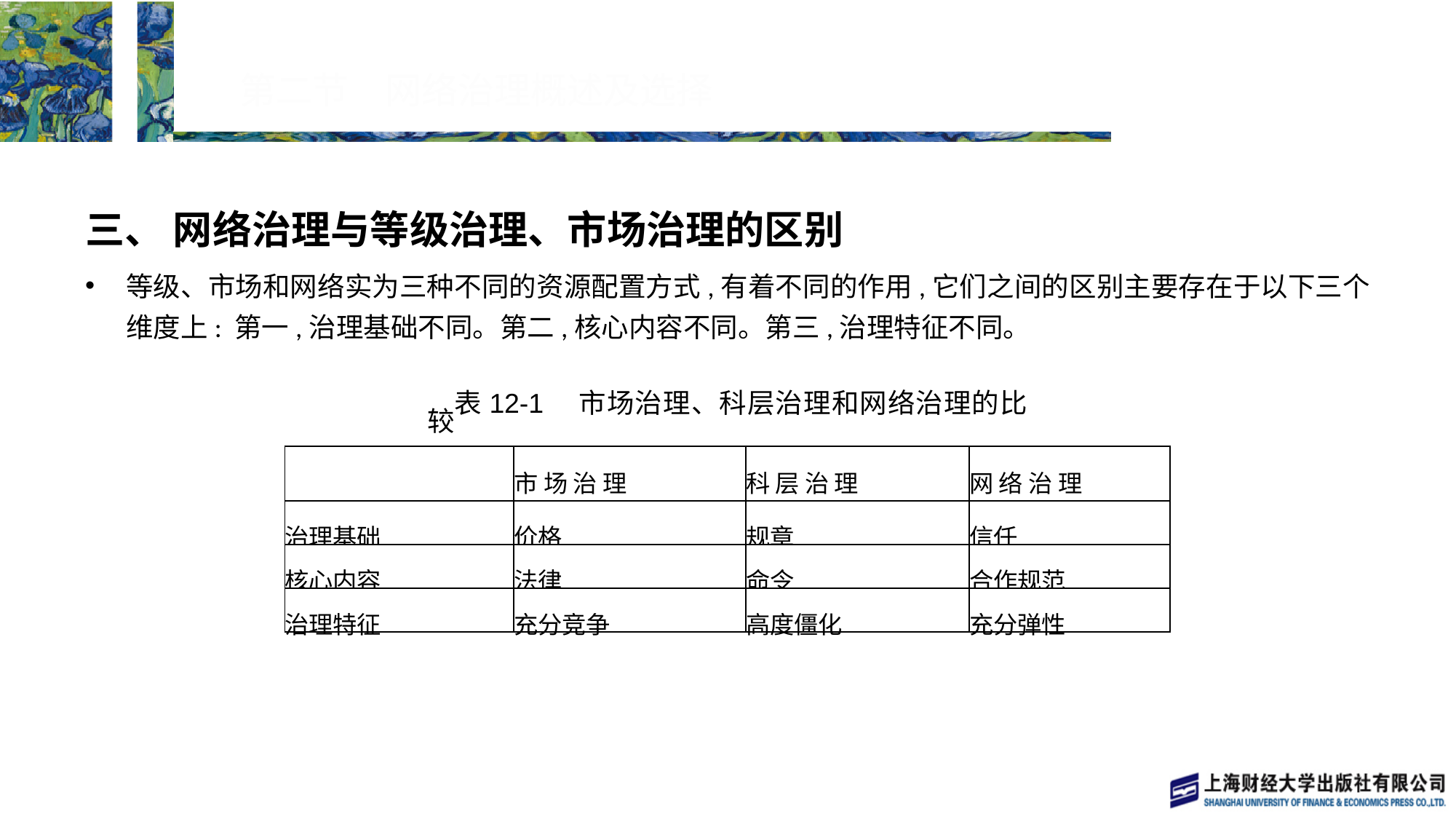

# 第二节　网络治理概述及选择
三、 网络治理与等级治理、市场治理的区别
等级、市场和网络实为三种不同的资源配置方式,有着不同的作用,它们之间的区别主要存在于以下三个维度上: 第一,治理基础不同。第二,核心内容不同。第三,治理特征不同。

表12-1　市场治理、科层治理和网络治理的比较
|  | 市 场 治 理 | 科 层 治 理 | 网 络 治 理 |
| --- | --- | --- | --- |
| 治理基础 | 价格 | 规章 | 信任 |
| 核心内容 | 法律 | 命令 | 合作规范 |
| 治理特征 | 充分竞争 | 高度僵化 | 充分弹性 |